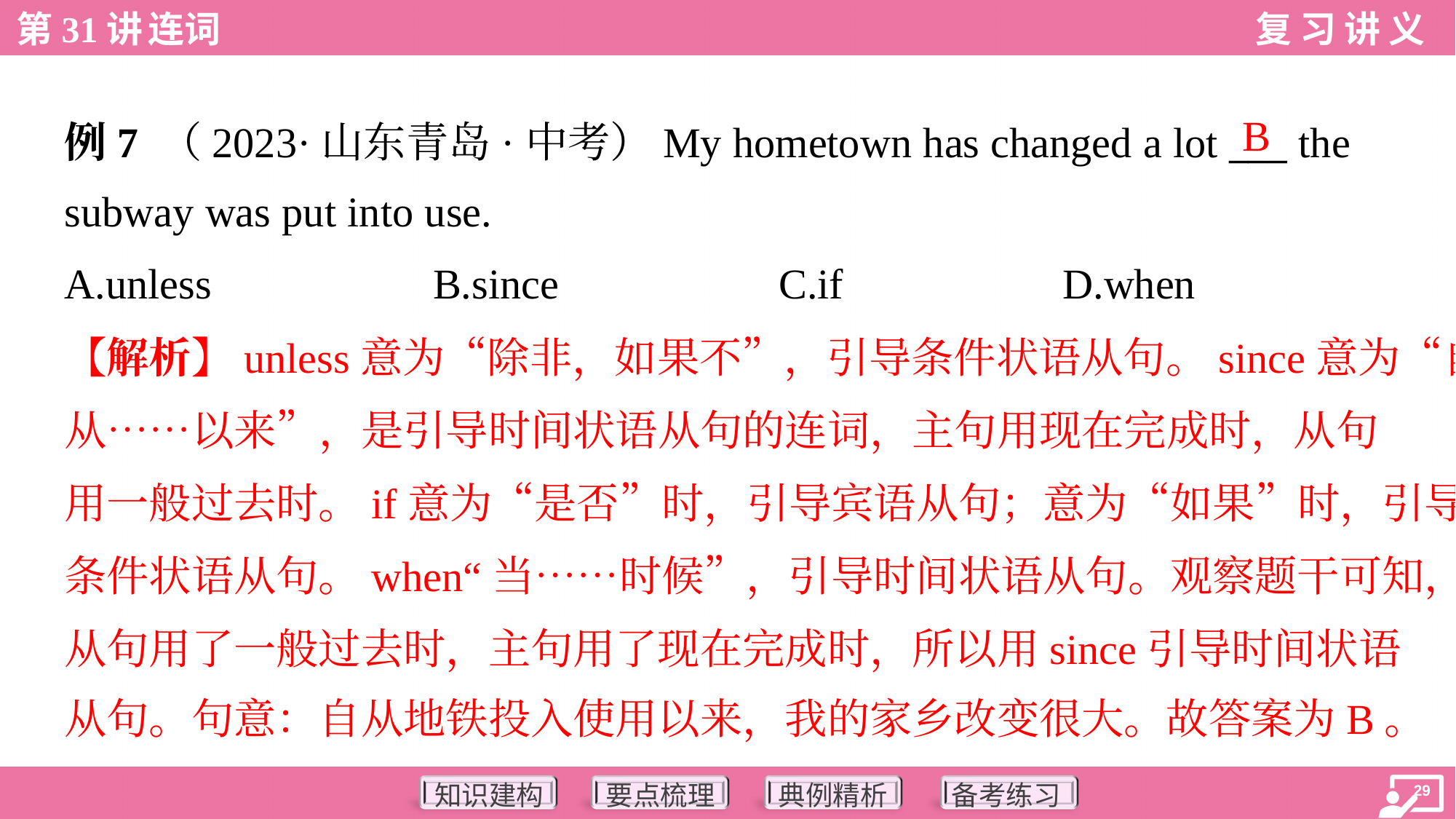

B
例7 （2023·山东青岛·中考）My hometown has changed a lot ___ the
subway was put into use.
A.unless	B.since	C.if	D.when
【解析】unless意为“除非，如果不”，引导条件状语从句。since意为“自
从……以来”，是引导时间状语从句的连词，主句用现在完成时，从句
用一般过去时。if意为“是否”时，引导宾语从句；意为“如果”时，引导
条件状语从句。when“当……时候”，引导时间状语从句。观察题干可知，
从句用了一般过去时，主句用了现在完成时，所以用since引导时间状语
从句。句意：自从地铁投入使用以来，我的家乡改变很大。故答案为B。